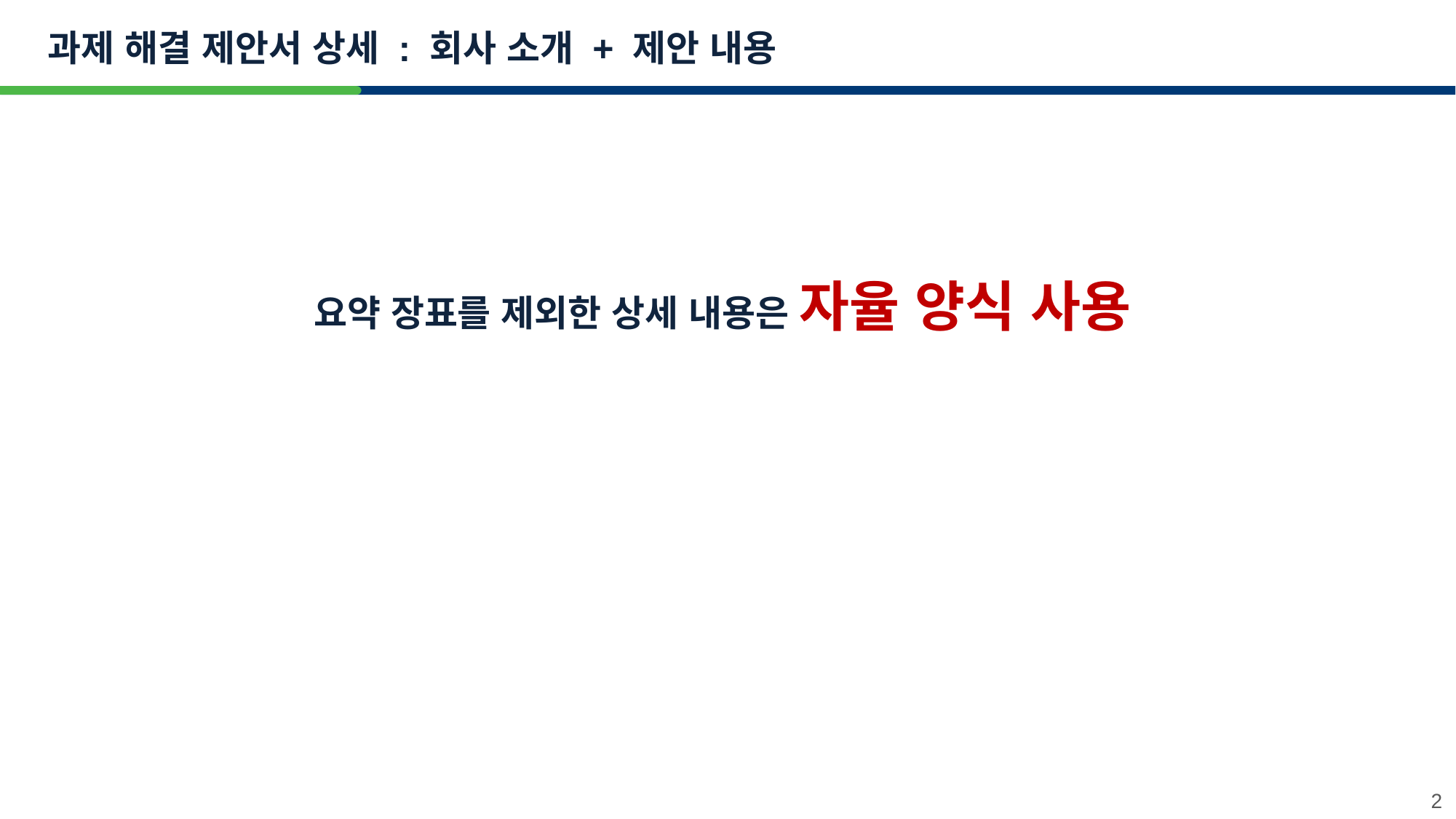

과제 해결 제안서 상세 : 회사 소개 + 제안 내용
요약 장표를 제외한 상세 내용은 자율 양식 사용